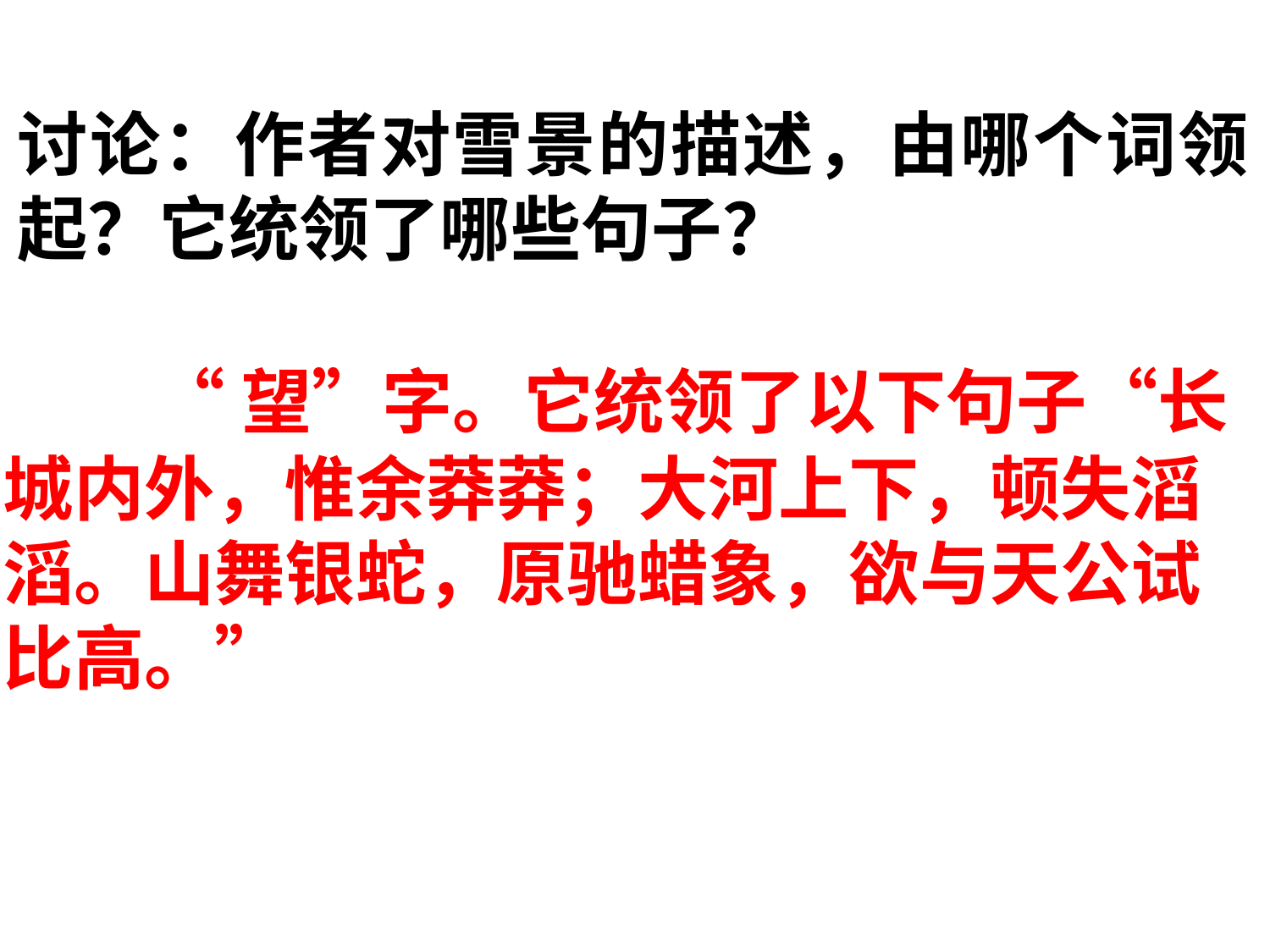

讨论：作者对雪景的描述，由哪个词领起？它统领了哪些句子？

        “望”字。它统领了以下句子“长城内外，惟余莽莽；大河上下，顿失滔滔。山舞银蛇，原驰蜡象，欲与天公试比高。”